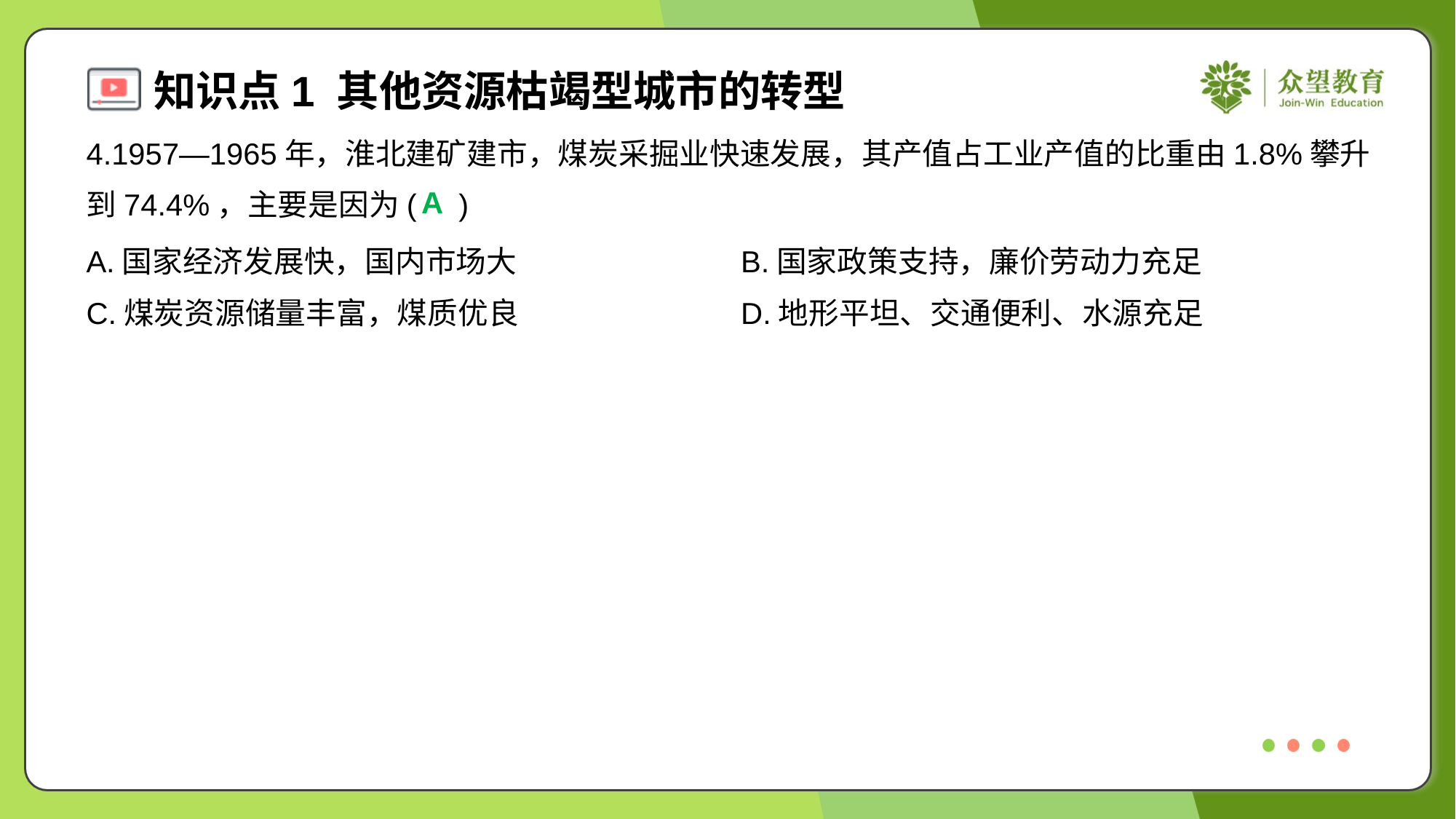

4.1957—1965年，淮北建矿建市，煤炭采掘业快速发展，其产值占工业产值的比重由1.8%攀升
到74.4%，主要是因为(     )
A
A.国家经济发展快，国内市场大	B.国家政策支持，廉价劳动力充足
C.煤炭资源储量丰富，煤质优良	D.地形平坦、交通便利、水源充足